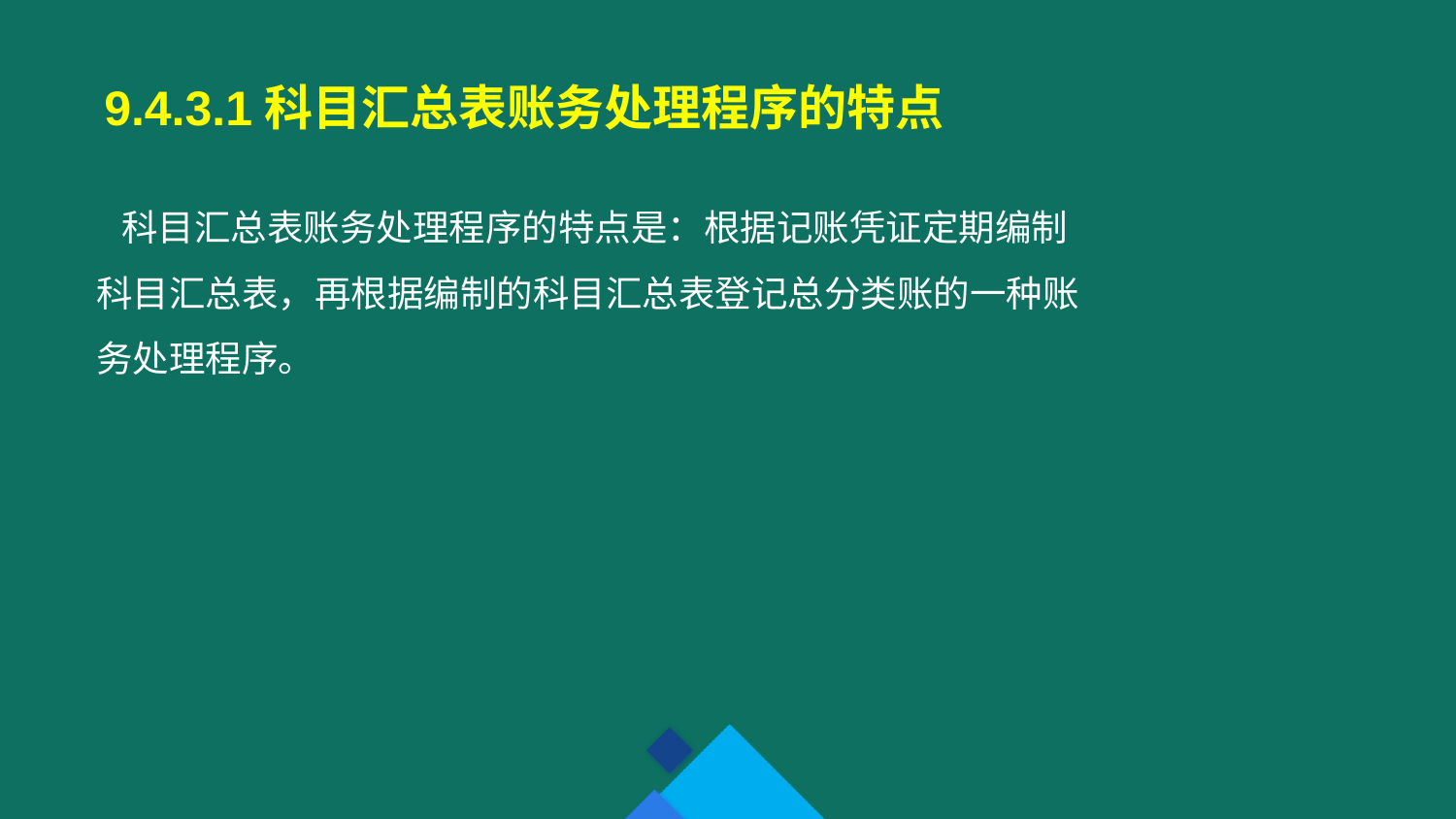

9.4.3.1科目汇总表账务处理程序的特点
  科目汇总表账务处理程序的特点是：根据记账凭证定期编制科目汇总表，再根据编制的科目汇总表登记总分类账的一种账务处理程序。